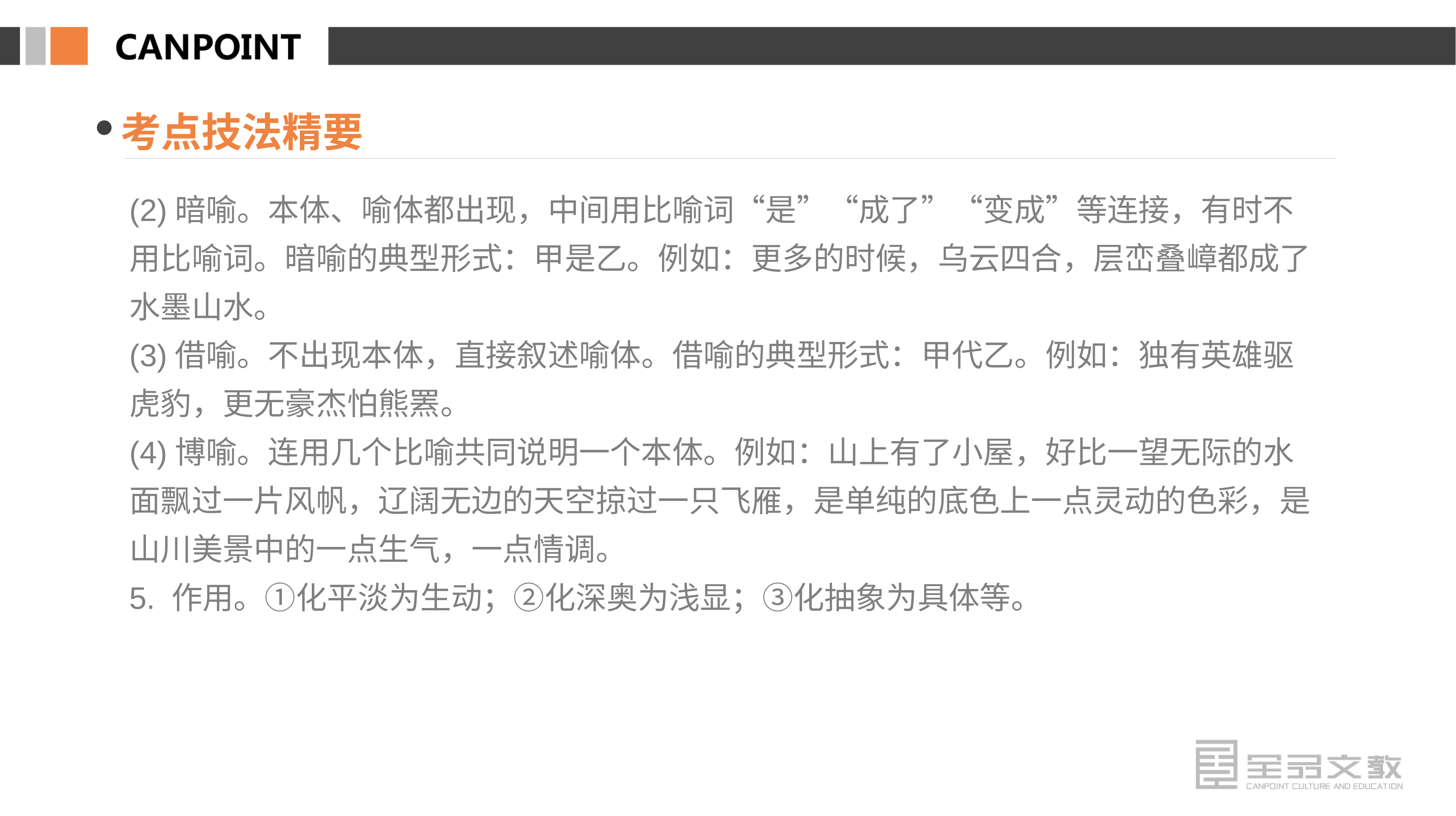

考点技法精要

(2)暗喻。本体、喻体都出现，中间用比喻词“是”“成了”“变成”等连接，有时不用比喻词。暗喻的典型形式：甲是乙。例如：更多的时候，乌云四合，层峦叠嶂都成了水墨山水。
(3)借喻。不出现本体，直接叙述喻体。借喻的典型形式：甲代乙。例如：独有英雄驱虎豹，更无豪杰怕熊罴。
(4)博喻。连用几个比喻共同说明一个本体。例如：山上有了小屋，好比一望无际的水面飘过一片风帆，辽阔无边的天空掠过一只飞雁，是单纯的底色上一点灵动的色彩，是山川美景中的一点生气，一点情调。
5. 作用。①化平淡为生动；②化深奥为浅显；③化抽象为具体等。